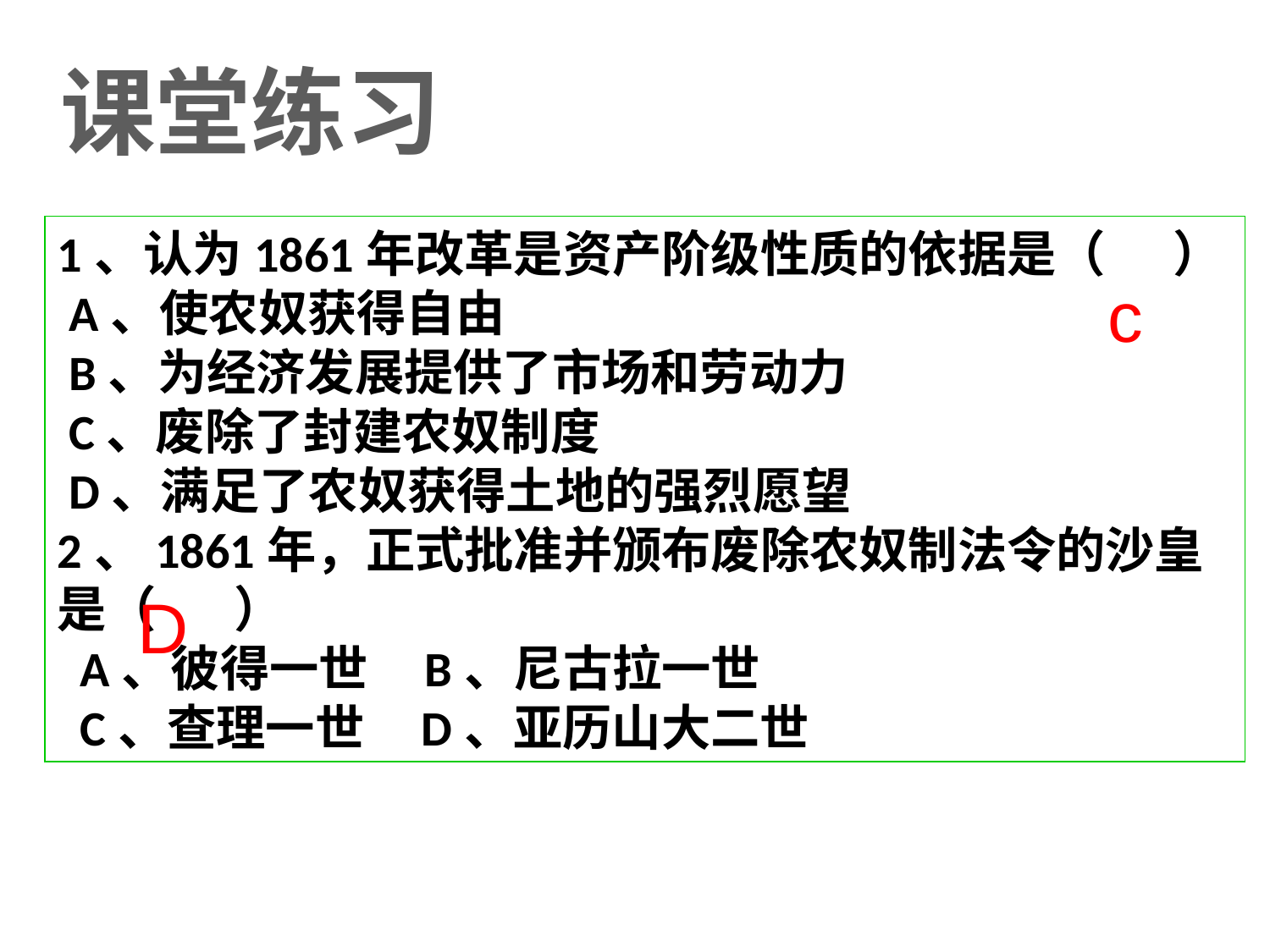

课堂练习
1、认为1861年改革是资产阶级性质的依据是（      ）
 A、使农奴获得自由
 B、为经济发展提供了市场和劳动力
 C、废除了封建农奴制度
 D、满足了农奴获得土地的强烈愿望
2、1861年，正式批准并颁布废除农奴制法令的沙皇是（       ）
  A、彼得一世    B、尼古拉一世
  C、查理一世    D、亚历山大二世
c
D